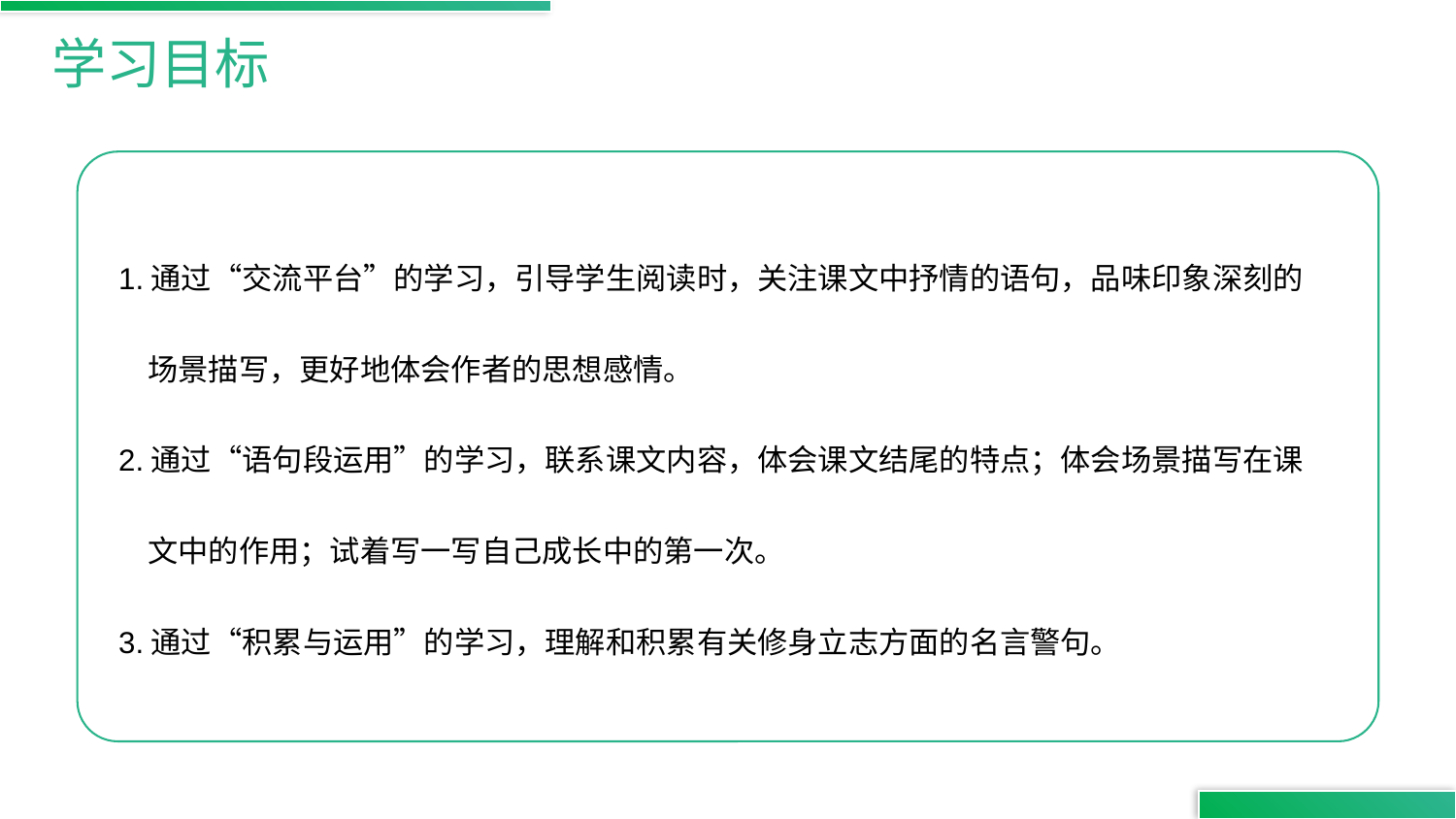

学习目标
1.通过“交流平台”的学习，引导学生阅读时，关注课文中抒情的语句，品味印象深刻的场景描写，更好地体会作者的思想感情。
2.通过“语句段运用”的学习，联系课文内容，体会课文结尾的特点；体会场景描写在课文中的作用；试着写一写自己成长中的第一次。
3.通过“积累与运用”的学习，理解和积累有关修身立志方面的名言警句。